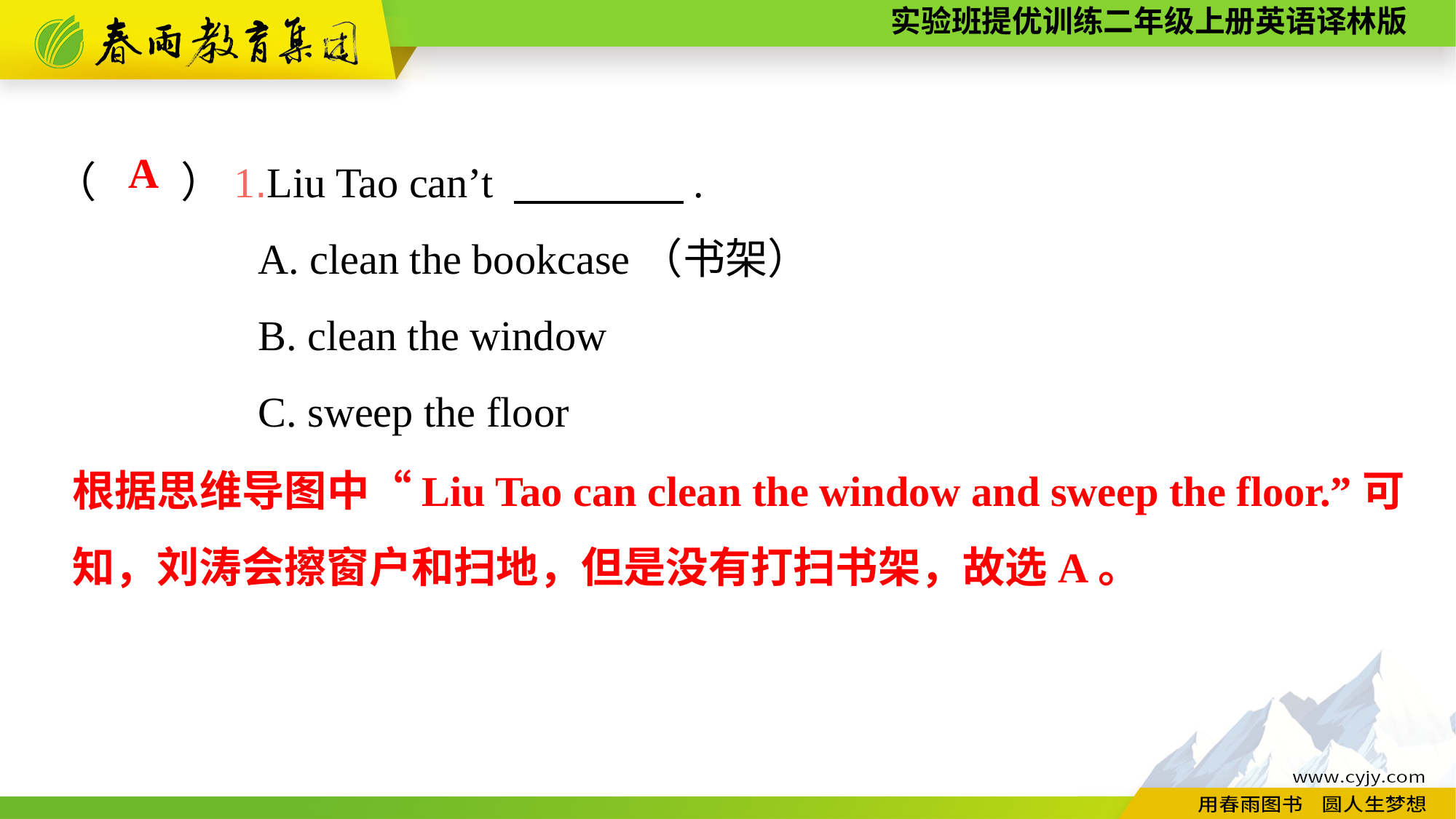

（　　）1.Liu Tao can’t 　　　　.
A. clean the bookcase（书架）
B. clean the window
C. sweep the floor
A
根据思维导图中“Liu Tao can clean the window and sweep the floor.”可知，刘涛会擦窗户和扫地，但是没有打扫书架，故选A。